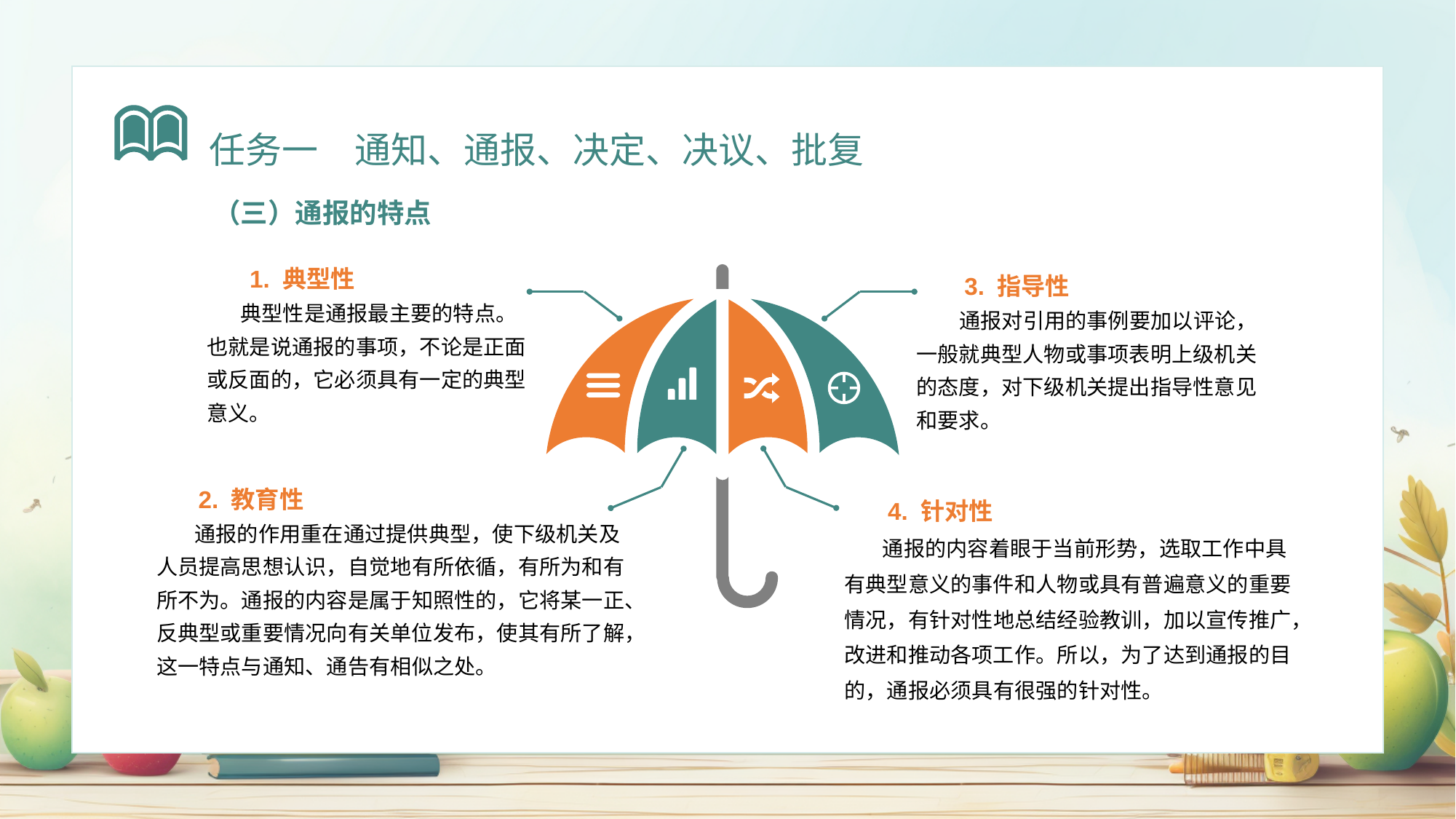

任务一　通知、通报、决定、决议、批复

（三）通报的特点
       1. 典型性
      典型性是通报最主要的特点。也就是说通报的事项，不论是正面或反面的，它必须具有一定的典型意义。
        3. 指导性
        通报对引用的事例要加以评论，一般就典型人物或事项表明上级机关的态度，对下级机关提出指导性意见和要求。

       2. 教育性
       通报的作用重在通过提供典型，使下级机关及人员提高思想认识，自觉地有所依循，有所为和有所不为。通报的内容是属于知照性的，它将某一正、反典型或重要情况向有关单位发布，使其有所了解，这一特点与通知、通告有相似之处。
       4. 针对性
       通报的内容着眼于当前形势，选取工作中具有典型意义的事件和人物或具有普遍意义的重要情况，有针对性地总结经验教训，加以宣传推广，改进和推动各项工作。所以，为了达到通报的目的，通报必须具有很强的针对性。